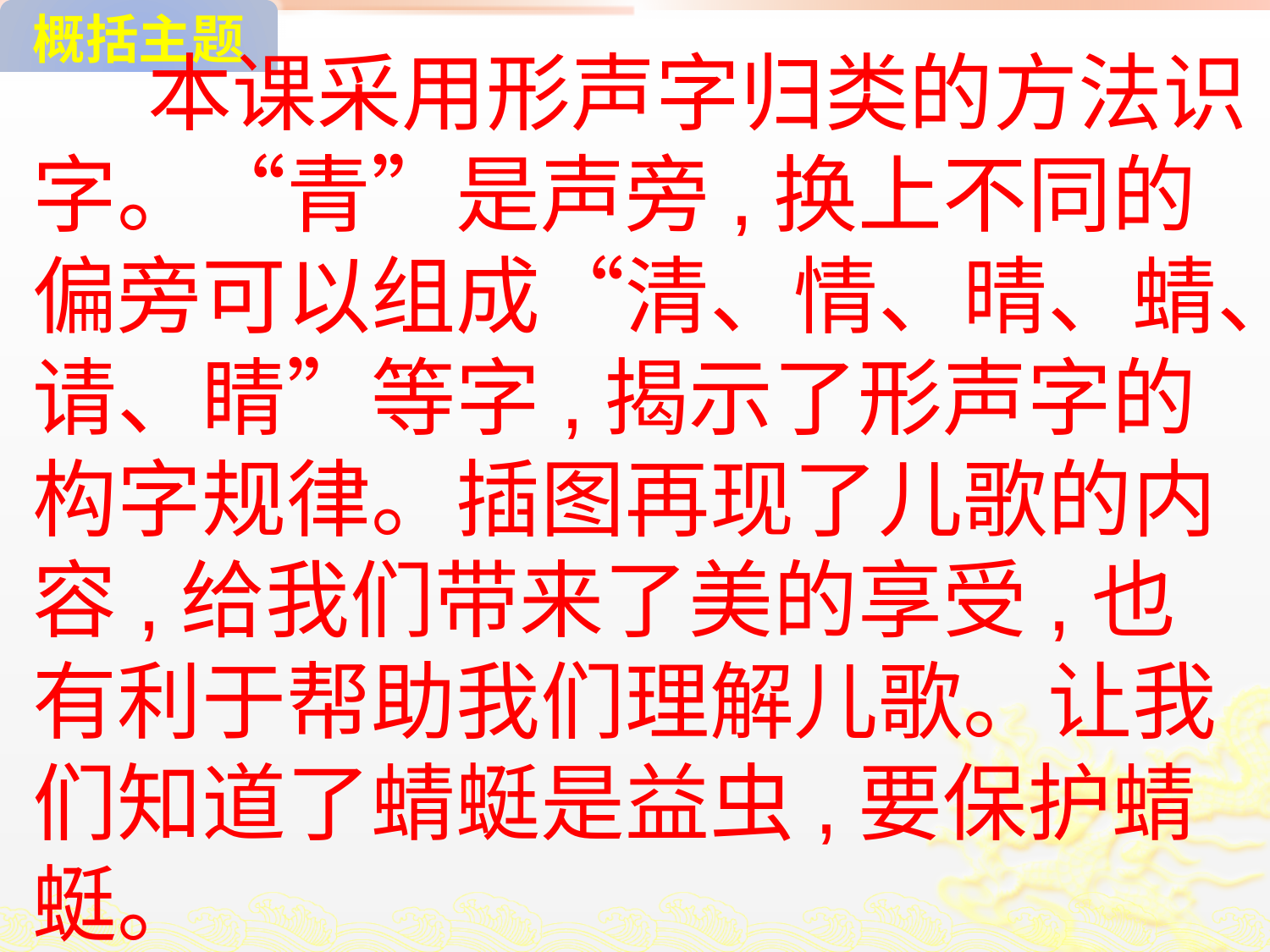

概括主题
本课采用形声字归类的方法识字。“青”是声旁,换上不同的偏旁可以组成“清、情、晴、蜻、请、睛”等字,揭示了形声字的构字规律。插图再现了儿歌的内容,给我们带来了美的享受,也有利于帮助我们理解儿歌。让我们知道了蜻蜓是益虫,要保护蜻蜓。